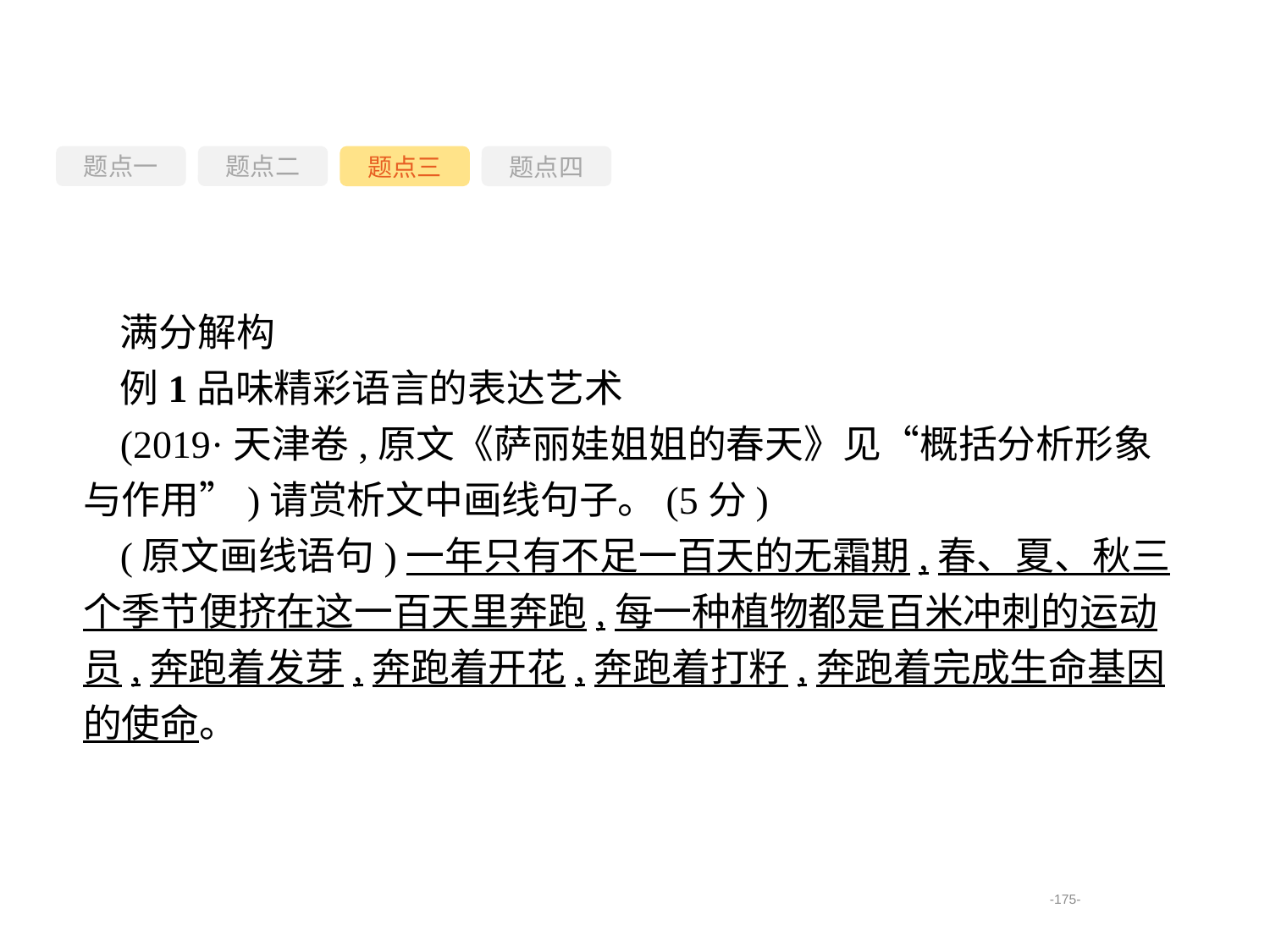

题点一
题点三
题点四
题点二
满分解构
例1品味精彩语言的表达艺术
(2019·天津卷,原文《萨丽娃姐姐的春天》见“概括分析形象与作用”)请赏析文中画线句子。(5分)
(原文画线语句)一年只有不足一百天的无霜期,春、夏、秋三个季节便挤在这一百天里奔跑,每一种植物都是百米冲刺的运动员,奔跑着发芽,奔跑着开花,奔跑着打籽,奔跑着完成生命基因的使命。
-175-